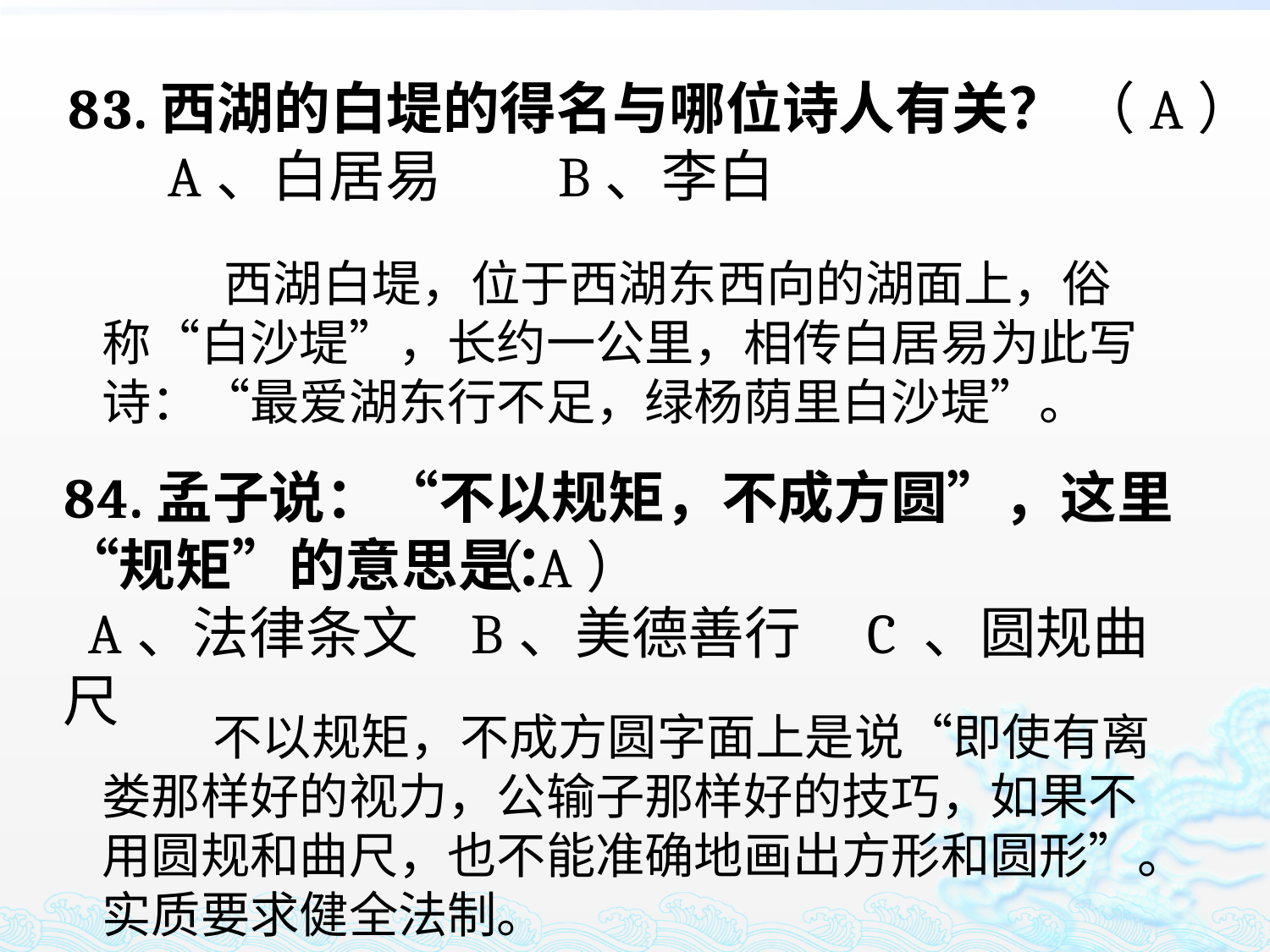

83.西湖的白堤的得名与哪位诗人有关？
        A、白居易        B、李白
（A）
          西湖白堤，位于西湖东西向的湖面上，俗称“白沙堤”，长约一公里，相传白居易为此写诗：“最爱湖东行不足，绿杨荫里白沙堤”。
84.孟子说：“不以规矩，不成方圆”，这里“规矩”的意思是：
  A、法律条文   B、美德善行    C 、圆规曲尺
（A）
         不以规矩，不成方圆字面上是说“即使有离娄那样好的视力，公输子那样好的技巧，如果不用圆规和曲尺，也不能准确地画出方形和圆形”。实质要求健全法制。